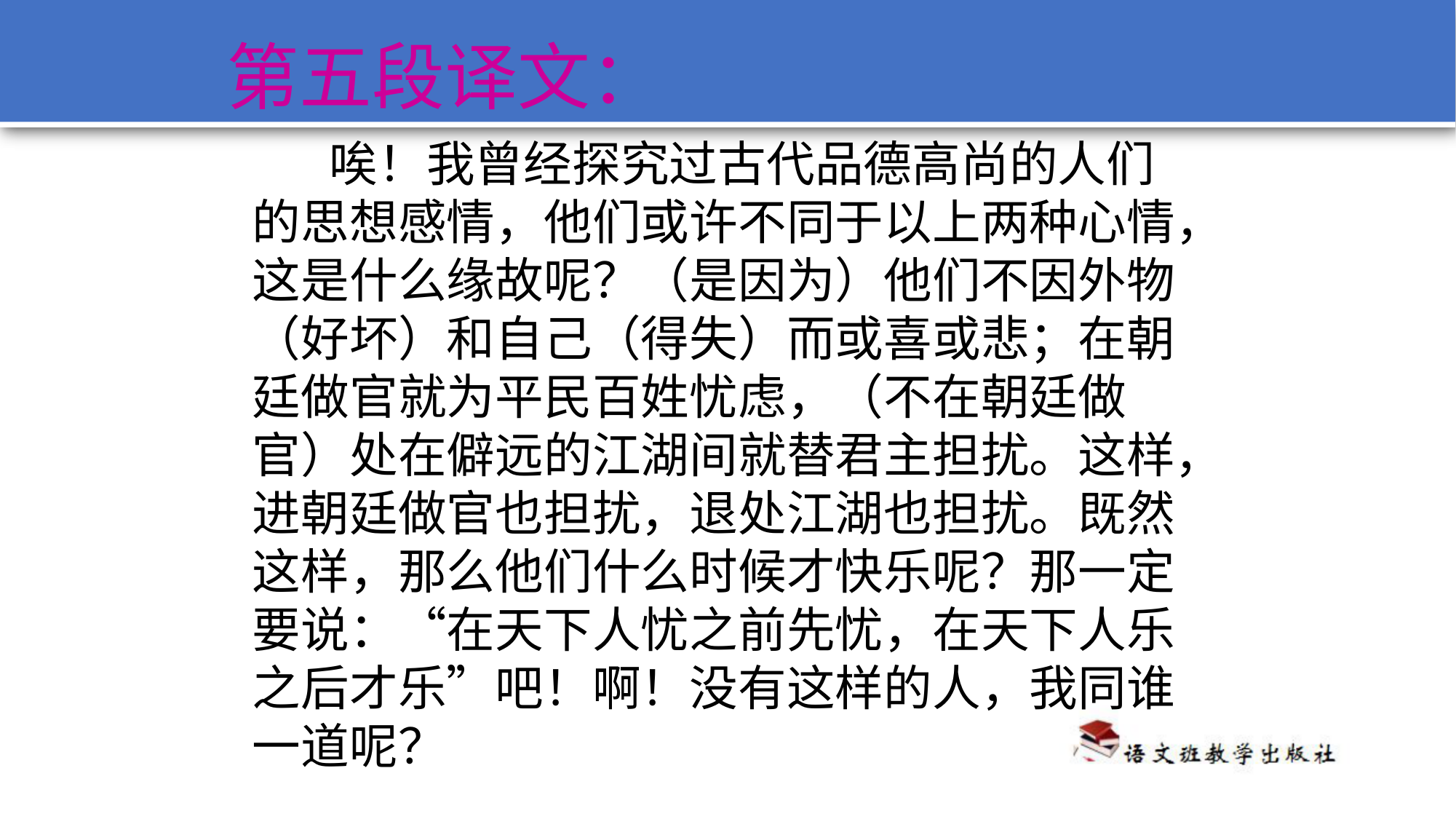

第五段译文：
      唉！我曾经探究过古代品德高尚的人们的思想感情，他们或许不同于以上两种心情，这是什么缘故呢？（是因为）他们不因外物（好坏）和自己（得失）而或喜或悲；在朝廷做官就为平民百姓忧虑，（不在朝廷做官）处在僻远的江湖间就替君主担扰。这样，进朝廷做官也担扰，退处江湖也担扰。既然这样，那么他们什么时候才快乐呢？那一定要说：“在天下人忧之前先忧，在天下人乐之后才乐”吧！啊！没有这样的人，我同谁一道呢？